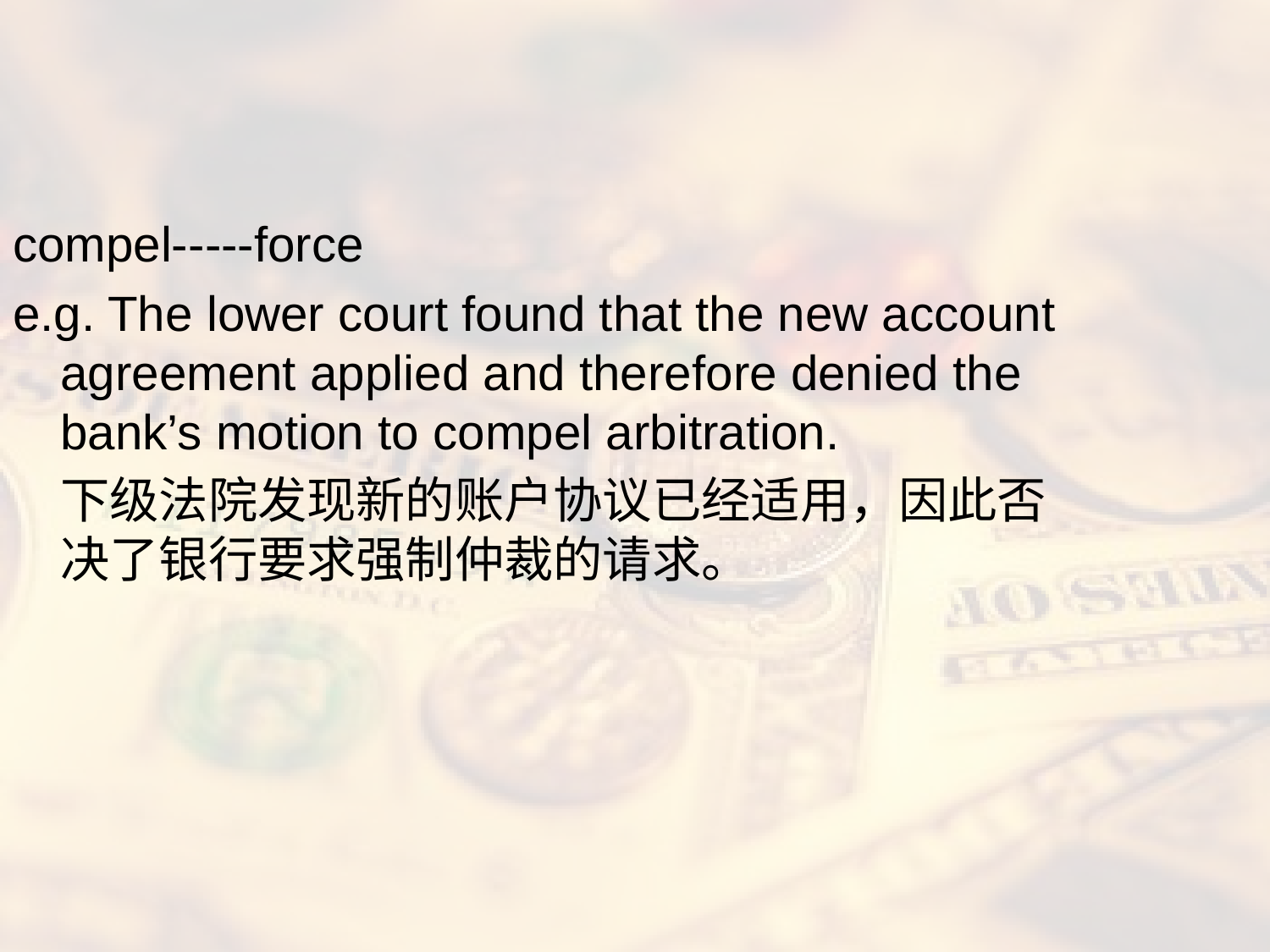

#
compel-----force
e.g. The lower court found that the new account agreement applied and therefore denied the bank’s motion to compel arbitration.
	下级法院发现新的账户协议已经适用，因此否决了银行要求强制仲裁的请求。